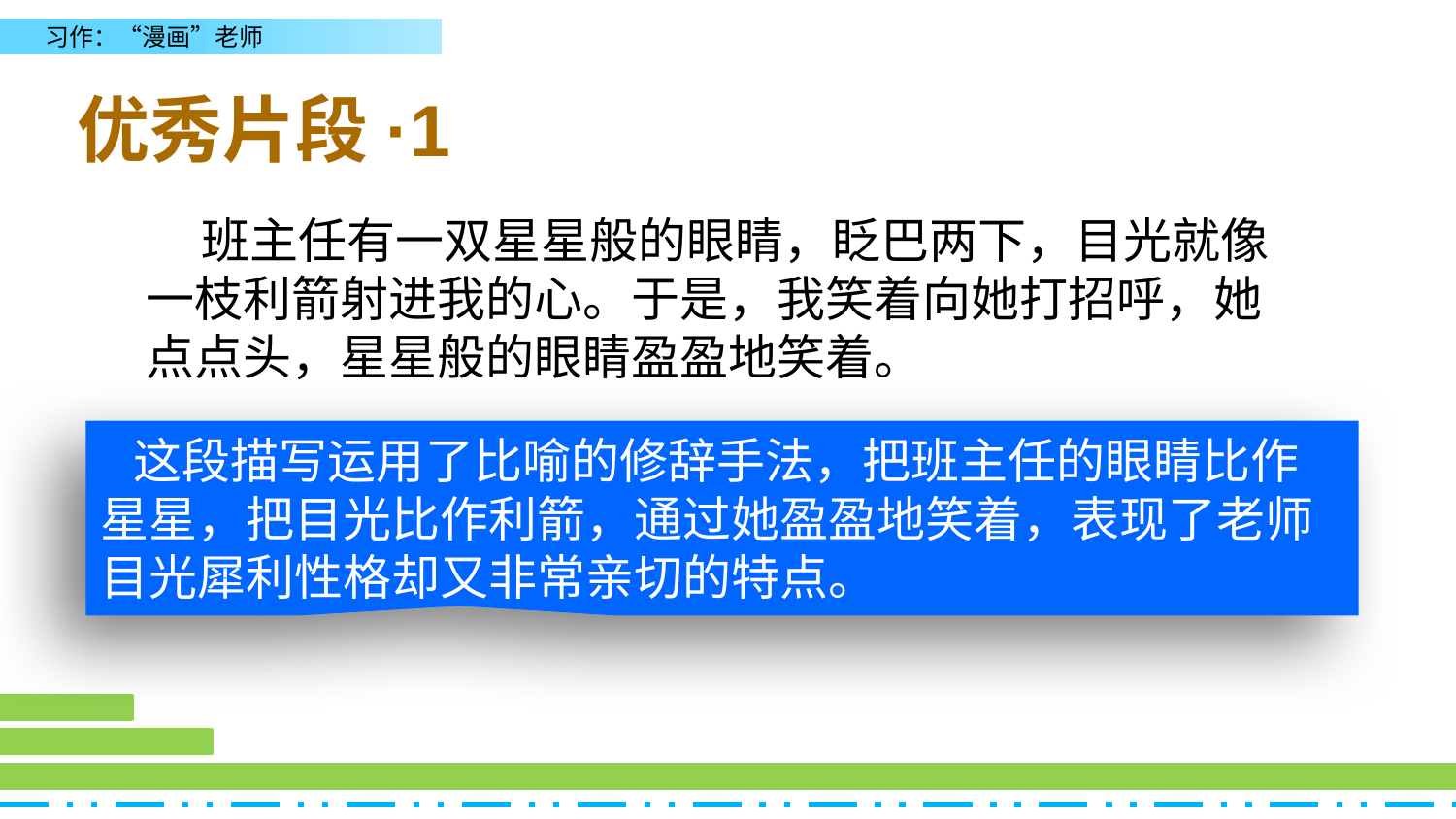

优秀片段·1
    班主任有一双星星般的眼睛，眨巴两下，目光就像一枝利箭射进我的心。于是，我笑着向她打招呼，她点点头，星星般的眼睛盈盈地笑着。
  这段描写运用了比喻的修辞手法，把班主任的眼睛比作星星，把目光比作利箭，通过她盈盈地笑着，表现了老师目光犀利性格却又非常亲切的特点。